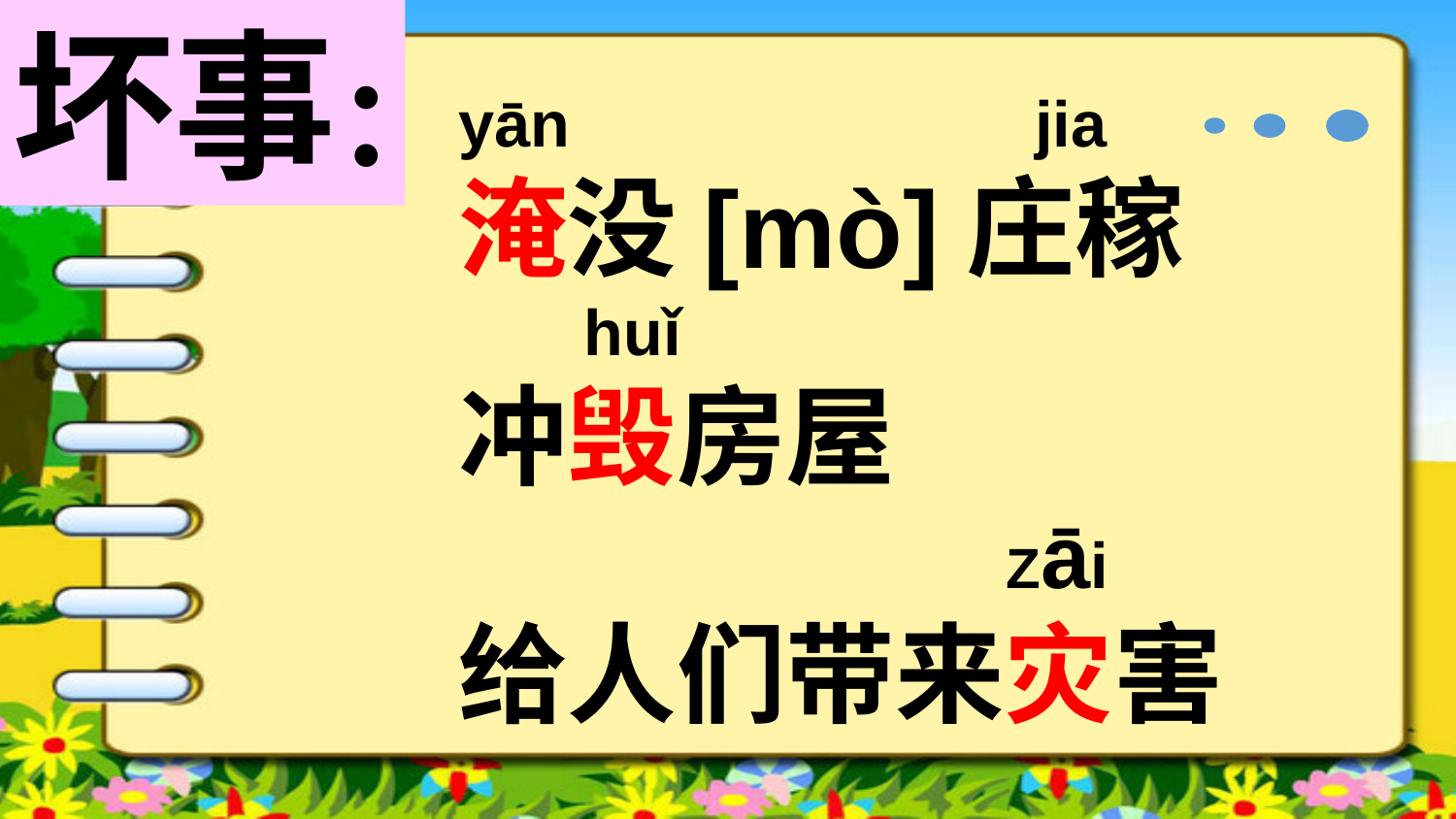

坏事：
yān                          jia
淹没[mò]庄稼
       huǐ
冲毁房屋
                                                            Zāi
给人们带来灾害